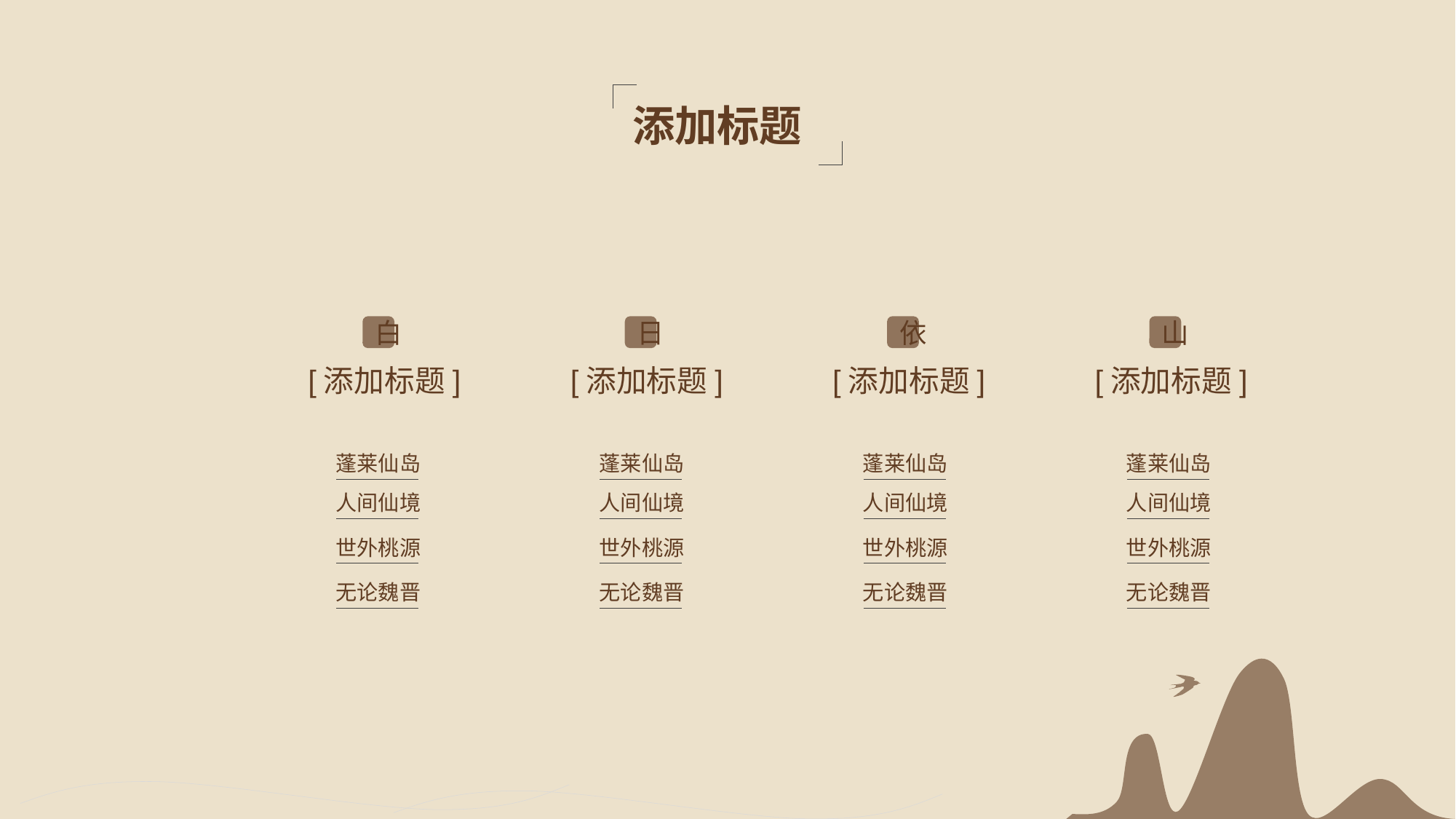

添加标题
白
日
依
山
[添加标题]
[添加标题]
[添加标题]
[添加标题]
蓬莱仙岛
蓬莱仙岛
蓬莱仙岛
蓬莱仙岛
人间仙境
人间仙境
人间仙境
人间仙境
世外桃源
世外桃源
世外桃源
世外桃源
无论魏晋
无论魏晋
无论魏晋
无论魏晋